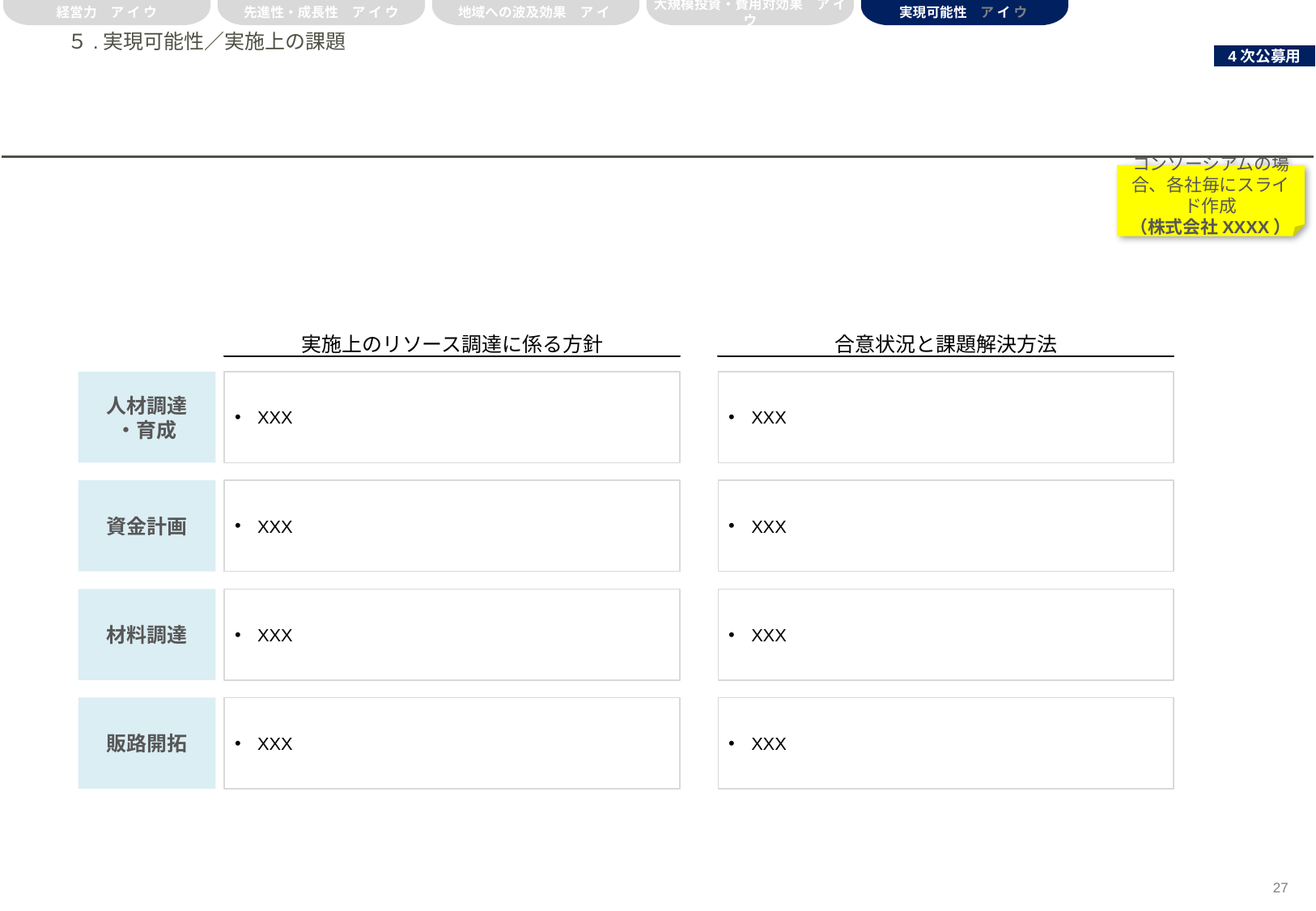

経営力　ア イ ウ
先進性・成長性　ア イ ウ
地域への波及効果　ア イ
大規模投資・費用対効果　ア イ ウ
実現可能性　ア イ ウ
# ５.実現可能性／実施上の課題

コンソーシアムの場合、各社毎にスライド作成
（株式会社XXXX）
実施上のリソース調達に係る方針
合意状況と課題解決方法
人材調達
・育成
XXX
XXX
資金計画
XXX
XXX
材料調達
XXX
XXX
販路開拓
XXX
XXX